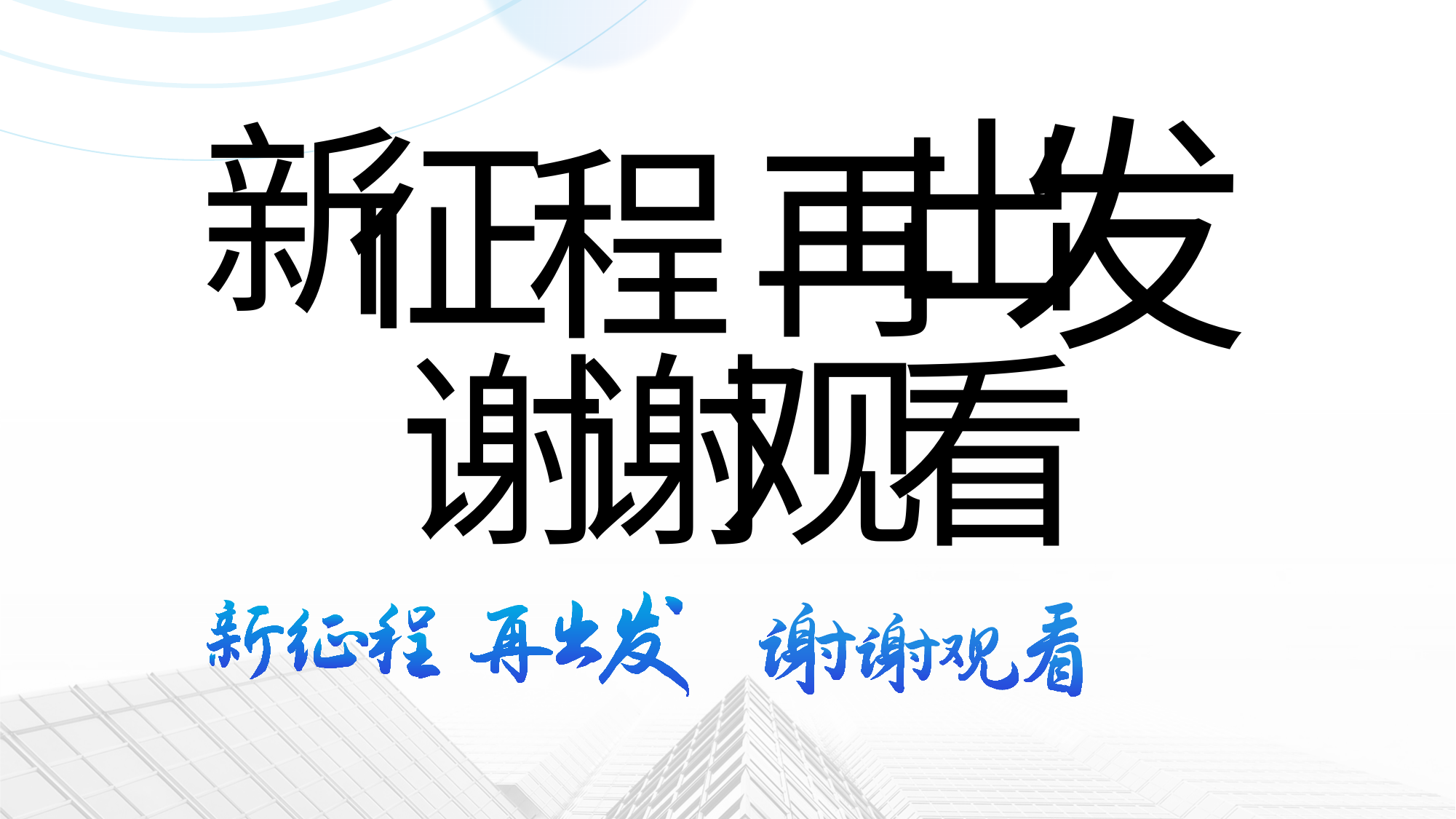

发
出
新
征
再
程
谢
谢
观
看